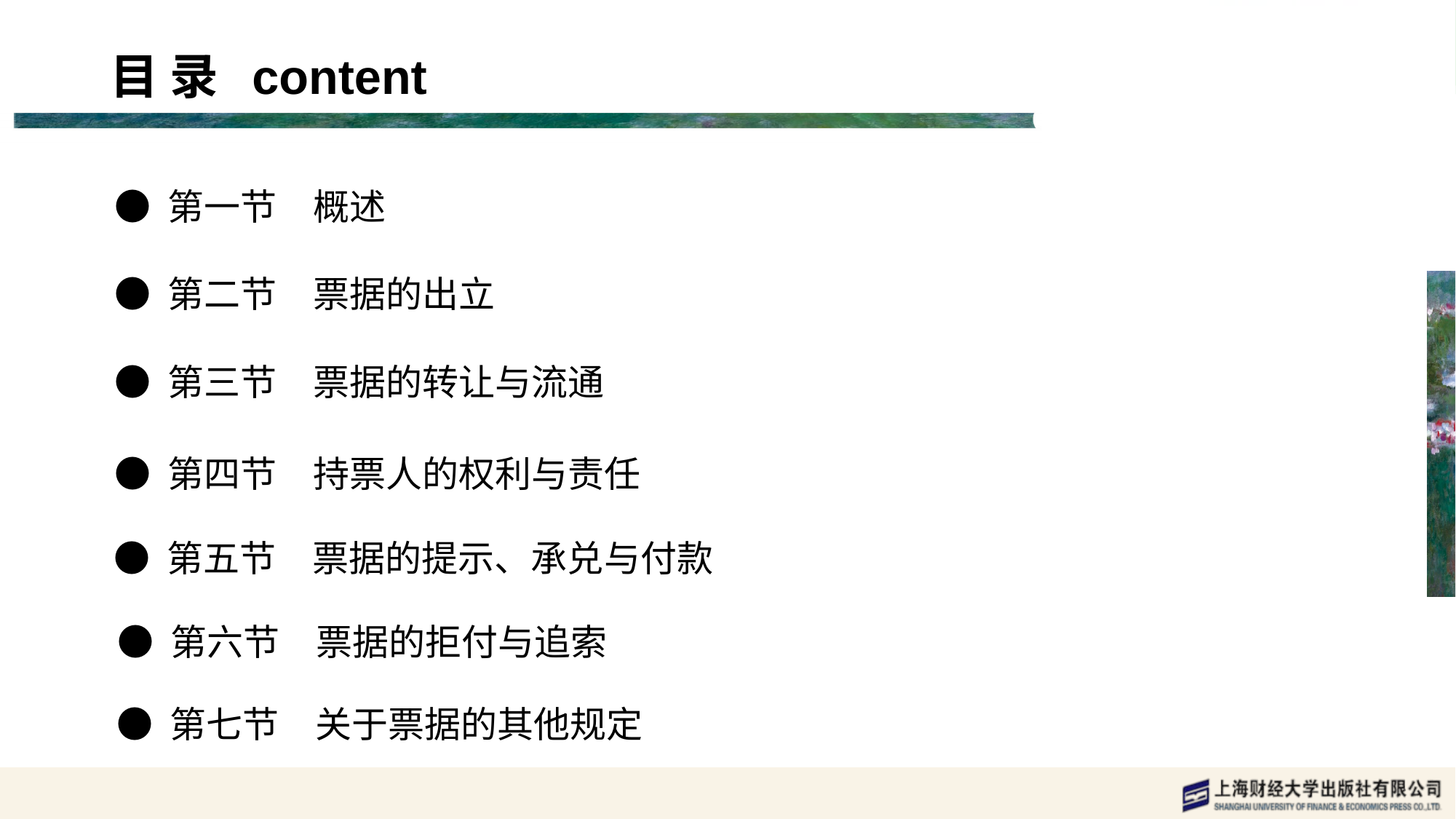

目 录  content
● 第一节　概述
● 第二节　票据的出立
● 第三节　票据的转让与流通
● 第四节　持票人的权利与责任
● 第五节　票据的提示、承兑与付款
● 第六节　票据的拒付与追索
● 第七节　关于票据的其他规定